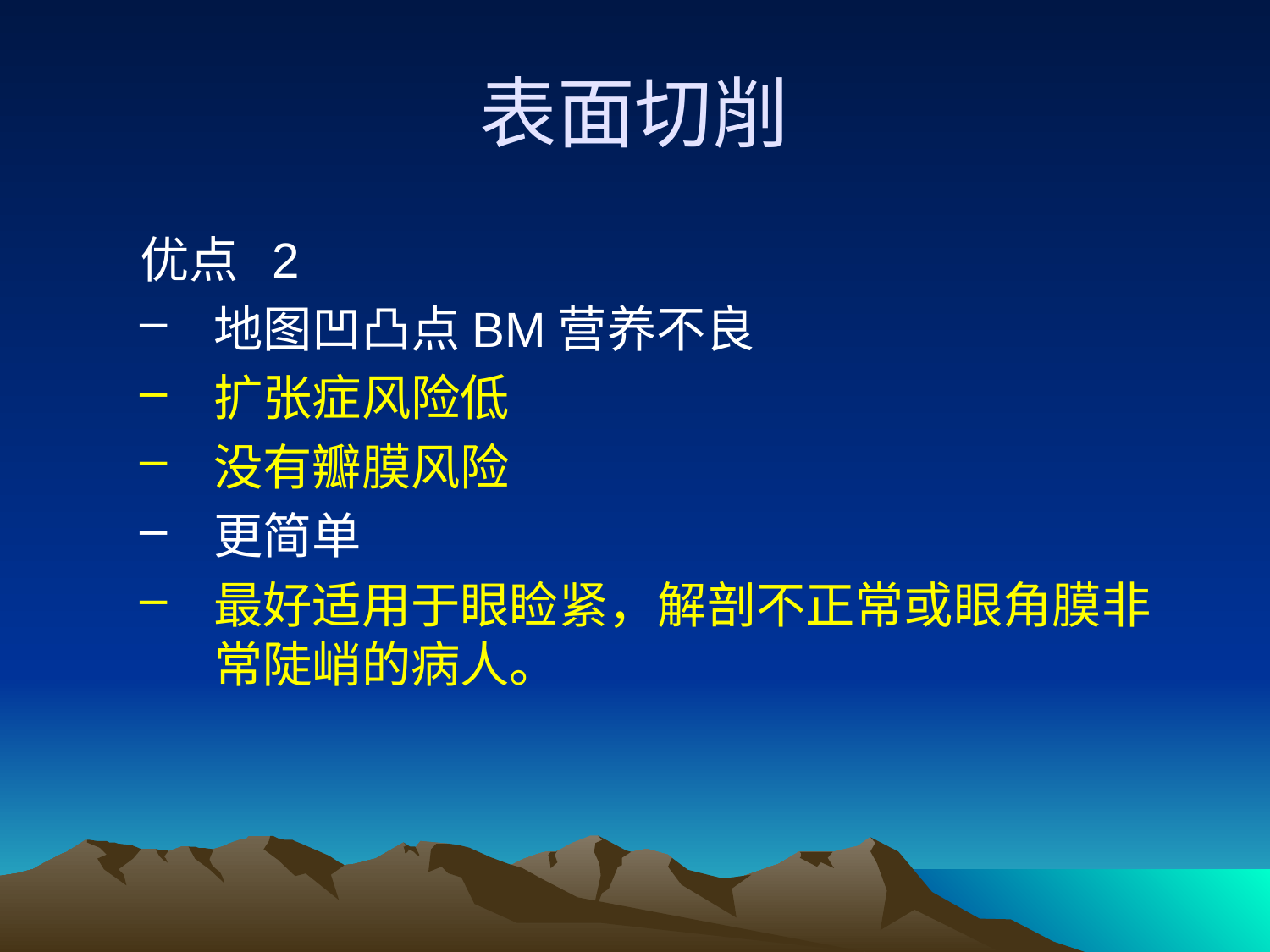

# 表面切削
优点  2
地图凹凸点BM营养不良
扩张症风险低
没有瓣膜风险
更简单
最好适用于眼睑紧，解剖不正常或眼角膜非常陡峭的病人。